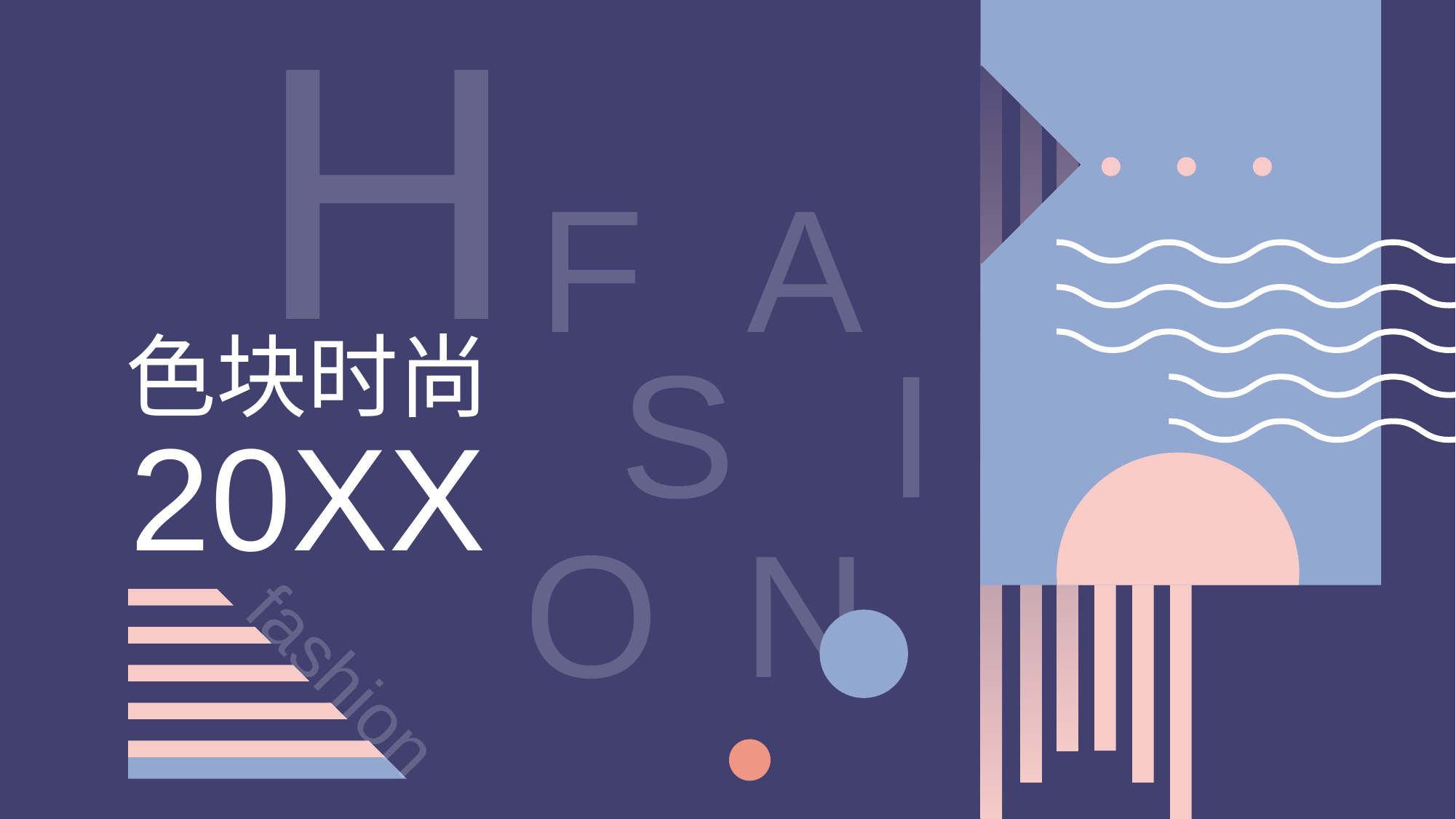

H

F
A

色块时尚
S
I
20XX

O
N

fashion